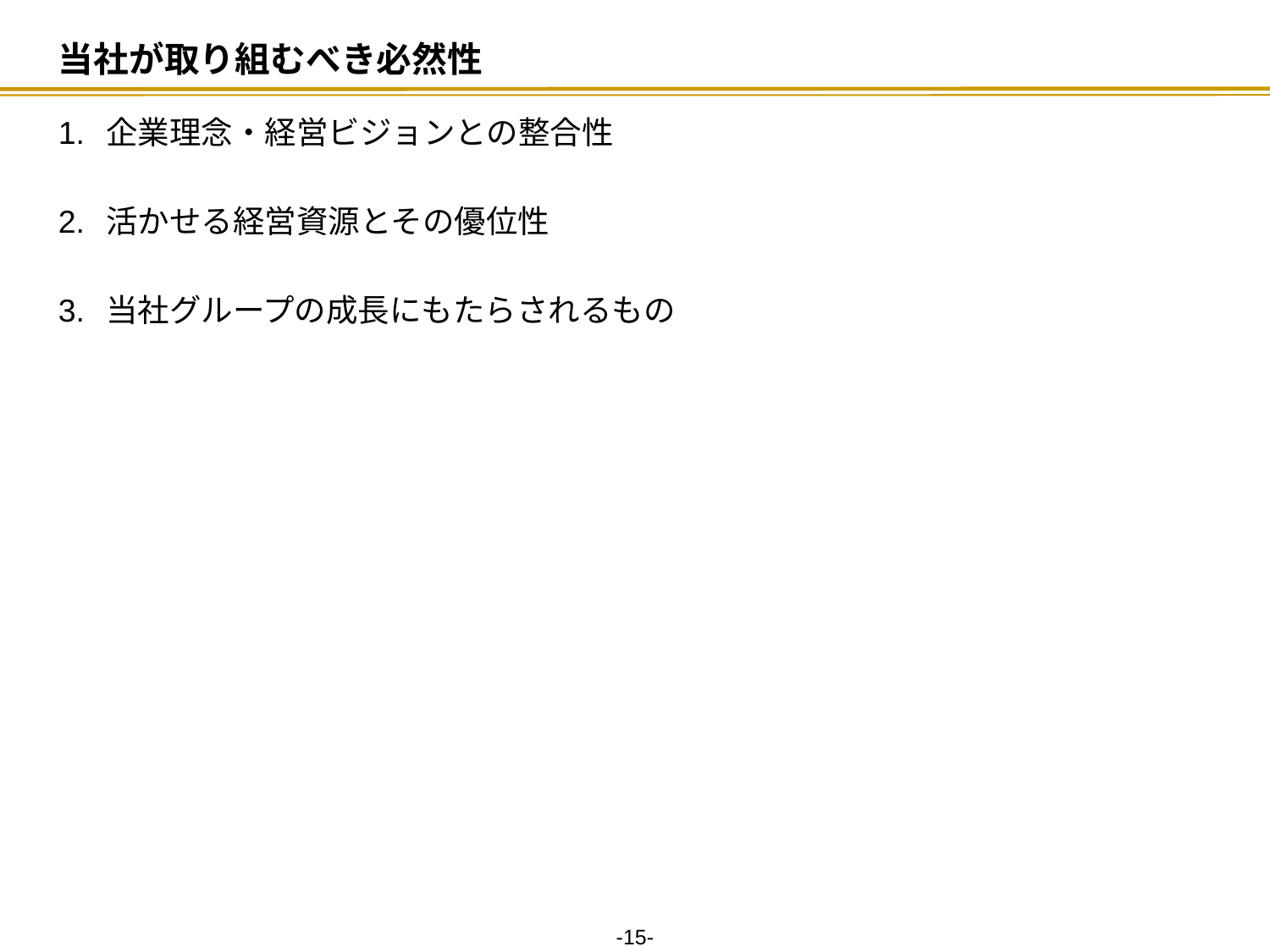

# 当社が取り組むべき必然性
企業理念・経営ビジョンとの整合性

活かせる経営資源とその優位性

当社グループの成長にもたらされるもの

-15-